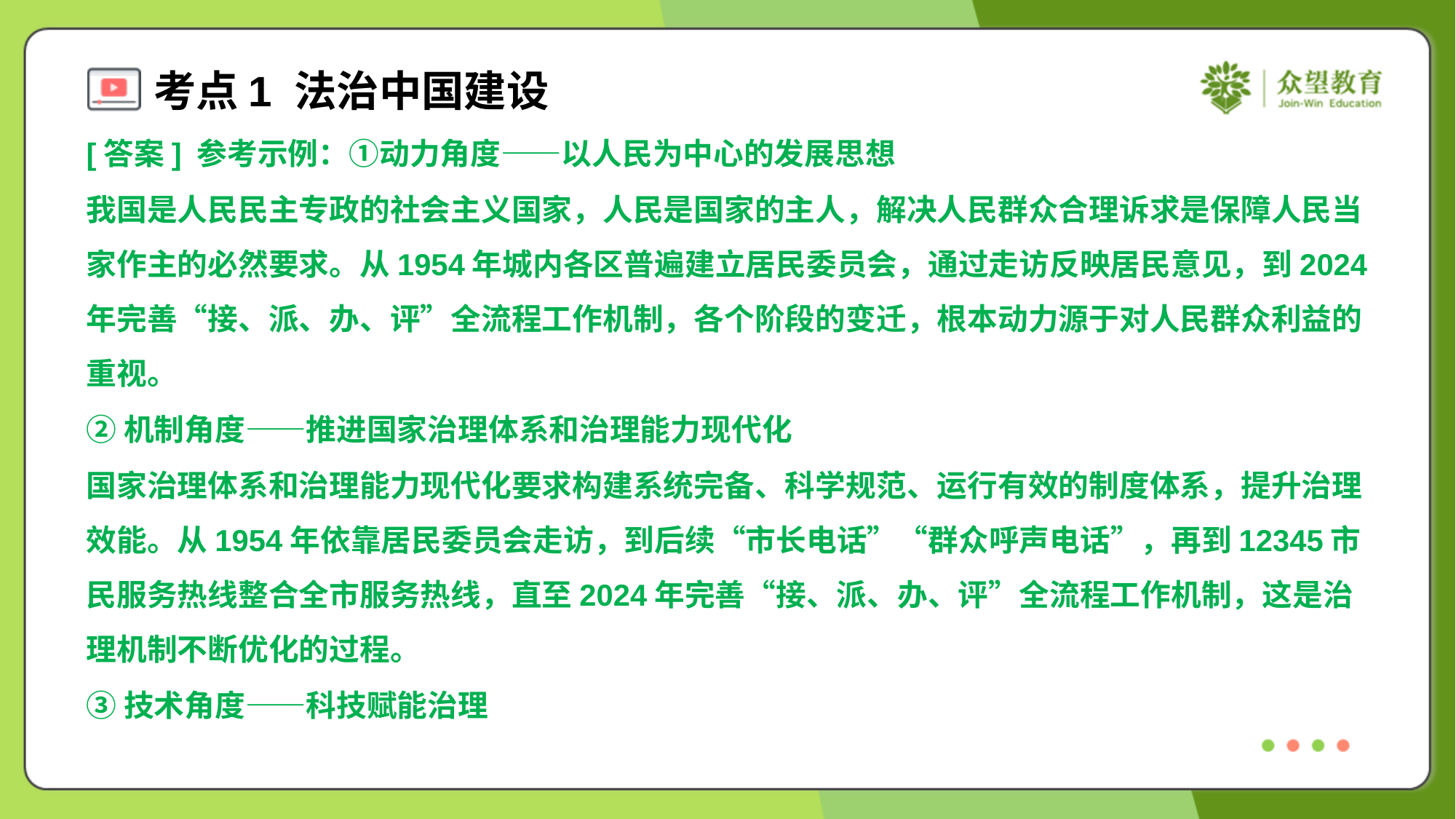

[答案] 参考示例：①动力角度——以人民为中心的发展思想
我国是人民民主专政的社会主义国家，人民是国家的主人，解决人民群众合理诉求是保障人民当
家作主的必然要求。从1954年城内各区普遍建立居民委员会，通过走访反映居民意见，到2024
年完善“接、派、办、评”全流程工作机制，各个阶段的变迁，根本动力源于对人民群众利益的
重视。
②机制角度——推进国家治理体系和治理能力现代化
国家治理体系和治理能力现代化要求构建系统完备、科学规范、运行有效的制度体系，提升治理
效能。从1954年依靠居民委员会走访，到后续“市长电话”“群众呼声电话”，再到12345市
民服务热线整合全市服务热线，直至2024年完善“接、派、办、评”全流程工作机制，这是治
理机制不断优化的过程。
③技术角度——科技赋能治理